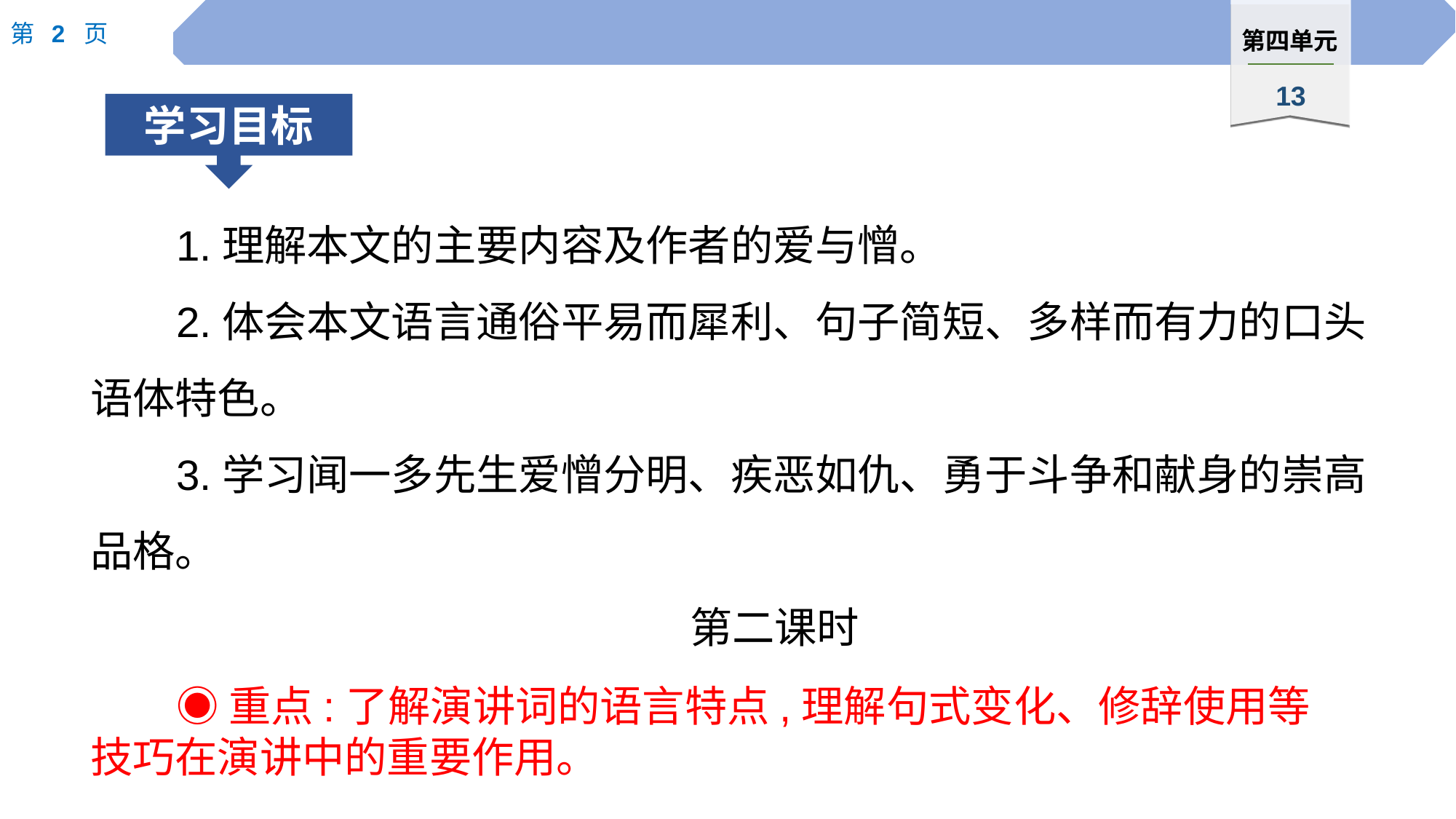

1.理解本文的主要内容及作者的爱与憎。
2.体会本文语言通俗平易而犀利、句子简短、多样而有力的口头语体特色。
3.学习闻一多先生爱憎分明、疾恶如仇、勇于斗争和献身的崇高品格。
第二课时

◉重点:了解演讲词的语言特点,理解句式变化、修辞使用等技巧在演讲中的重要作用。